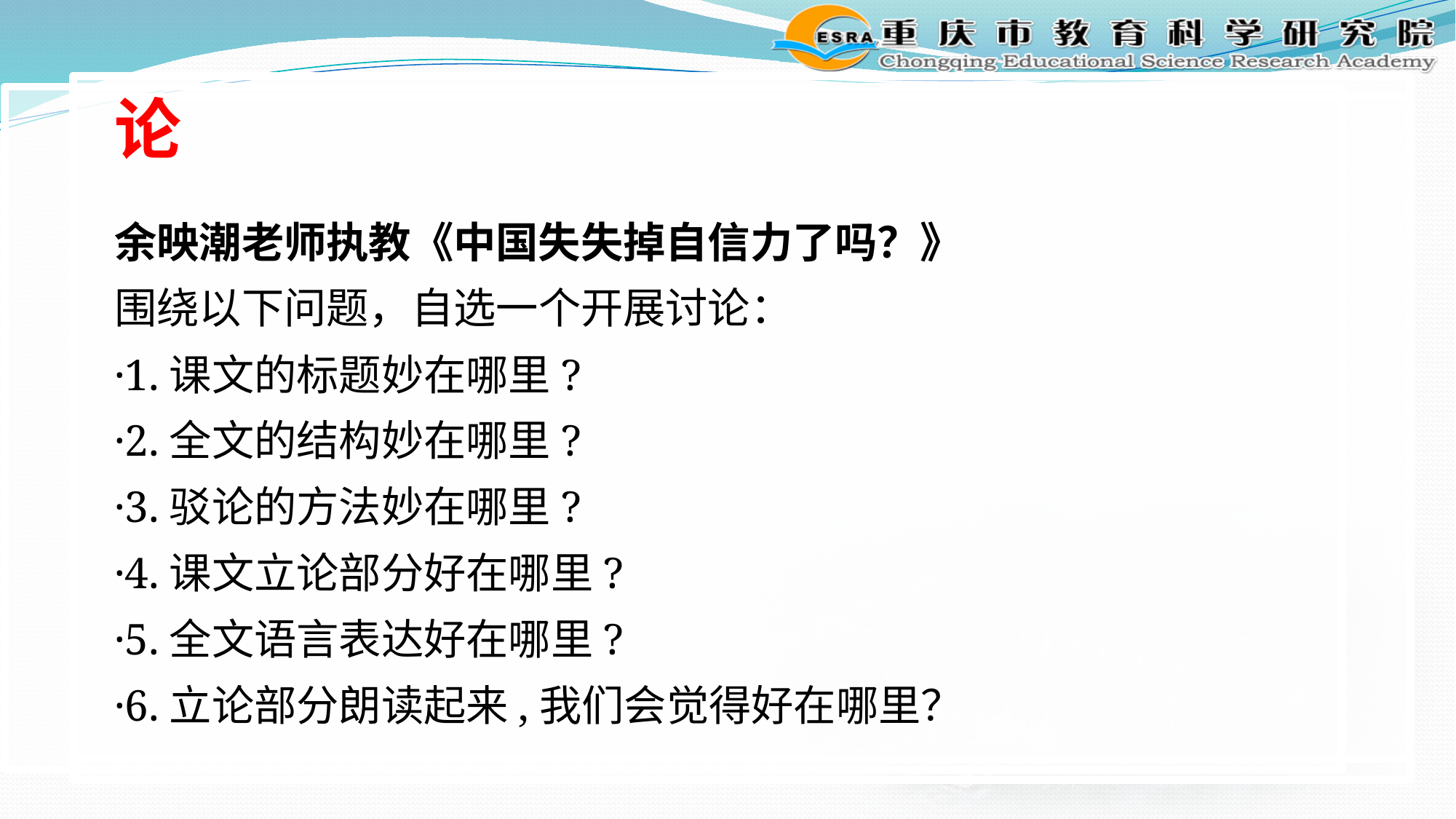

论

余映潮老师执教《中国失失掉自信力了吗？》
围绕以下问题，自选一个开展讨论：
·1.课文的标题妙在哪里?
·2.全文的结构妙在哪里?
·3.驳论的方法妙在哪里?
·4.课文立论部分好在哪里?
·5.全文语言表达好在哪里?
·6.立论部分朗读起来,我们会觉得好在哪里？